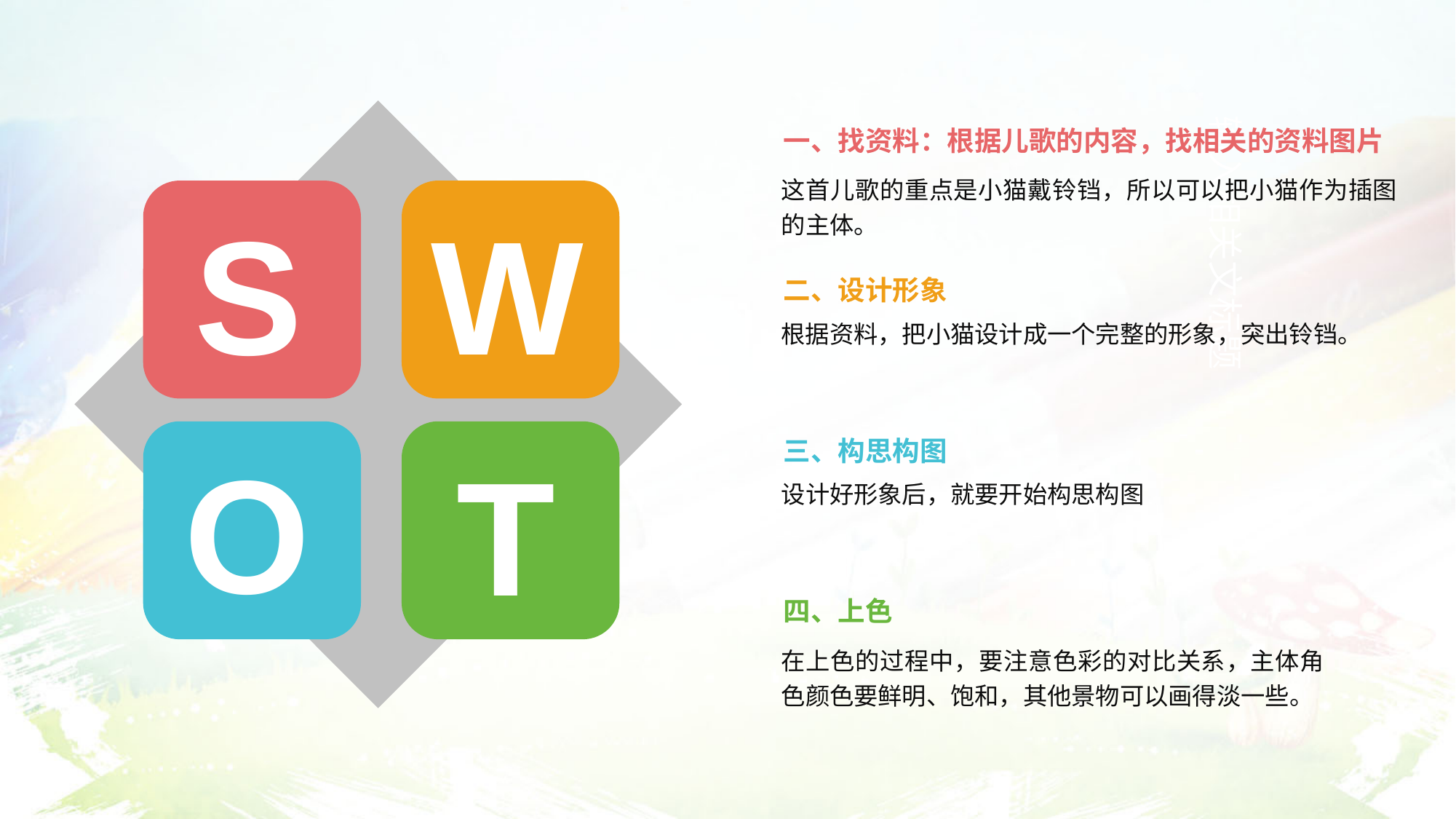

输入相关文标题
一、找资料：根据儿歌的内容，找相关的资料图片
这首儿歌的重点是小猫戴铃铛，所以可以把小猫作为插图的主体。

S
W
二、设计形象
根据资料，把小猫设计成一个完整的形象，突出铃铛。

O
三、构思构图
T
设计好形象后，就要开始构思构图
四、上色
在上色的过程中，要注意色彩的对比关系，主体角色颜色要鲜明、饱和，其他景物可以画得淡一些。